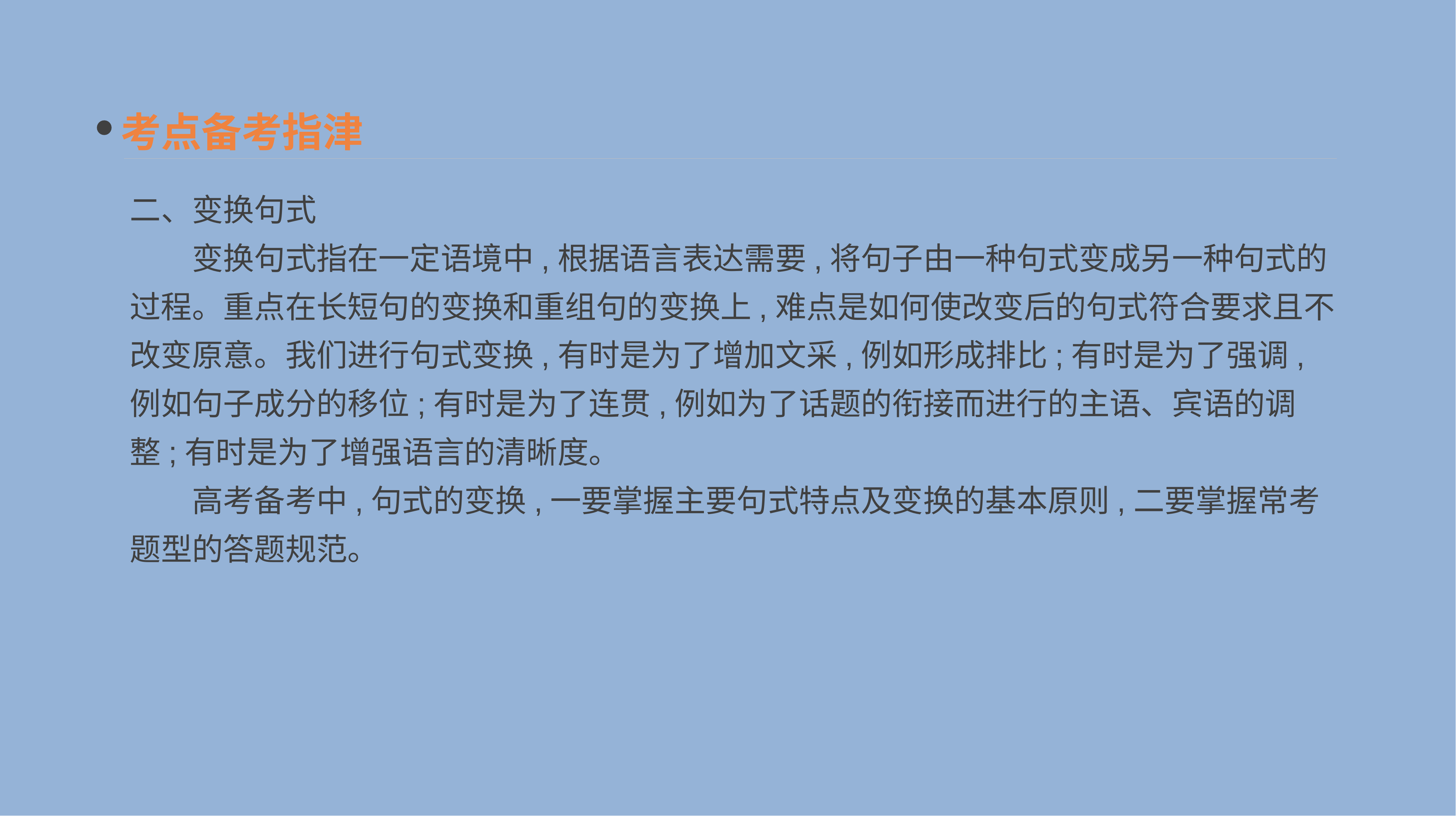

考点备考指津

二、变换句式
　　变换句式指在一定语境中,根据语言表达需要,将句子由一种句式变成另一种句式的过程。重点在长短句的变换和重组句的变换上,难点是如何使改变后的句式符合要求且不改变原意。我们进行句式变换,有时是为了增加文采,例如形成排比;有时是为了强调,例如句子成分的移位;有时是为了连贯,例如为了话题的衔接而进行的主语、宾语的调整;有时是为了增强语言的清晰度。
　　高考备考中,句式的变换,一要掌握主要句式特点及变换的基本原则,二要掌握常考题型的答题规范。